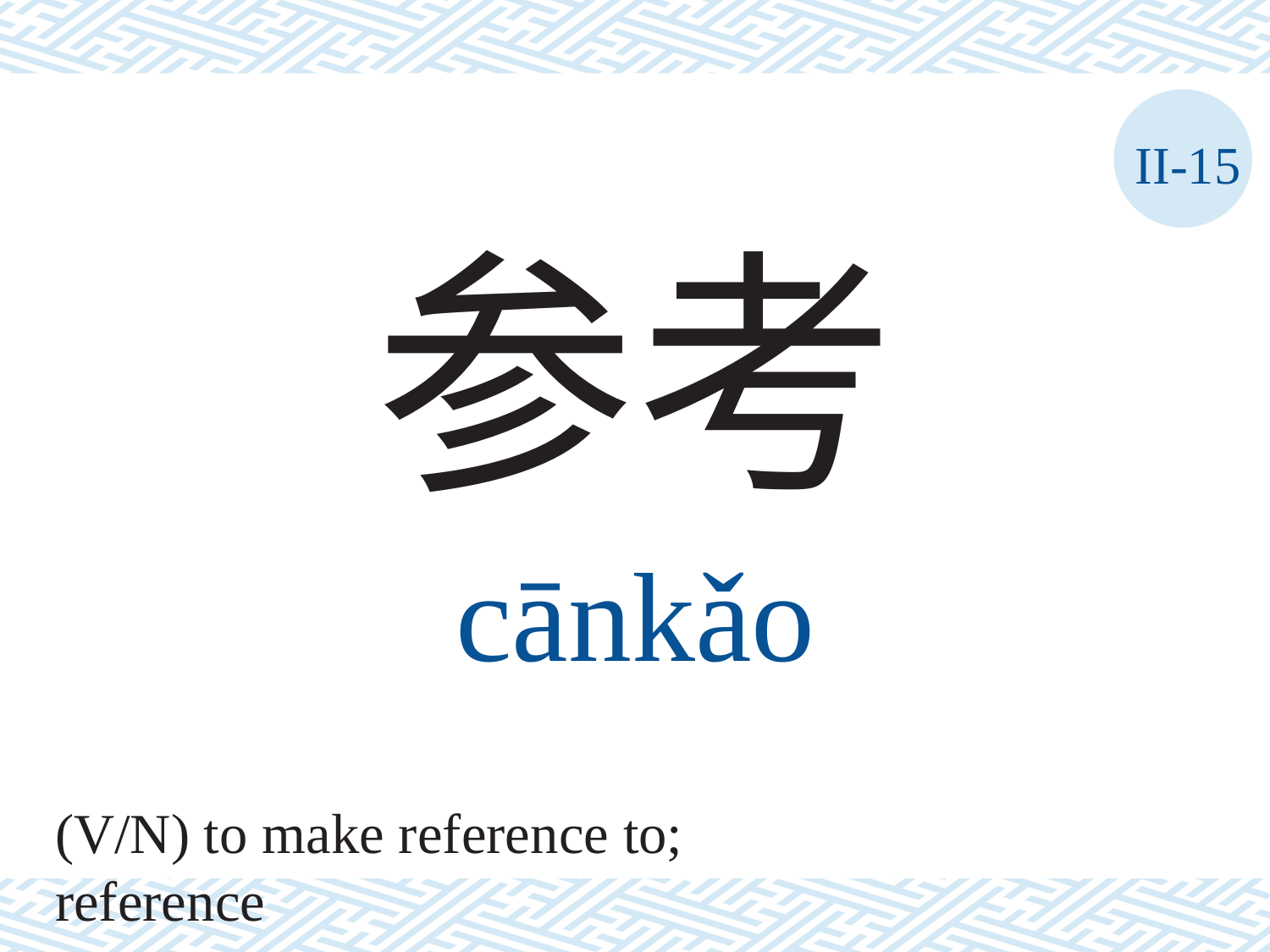

II-15
参考
cānkǎo
(V/N) to make reference to; reference